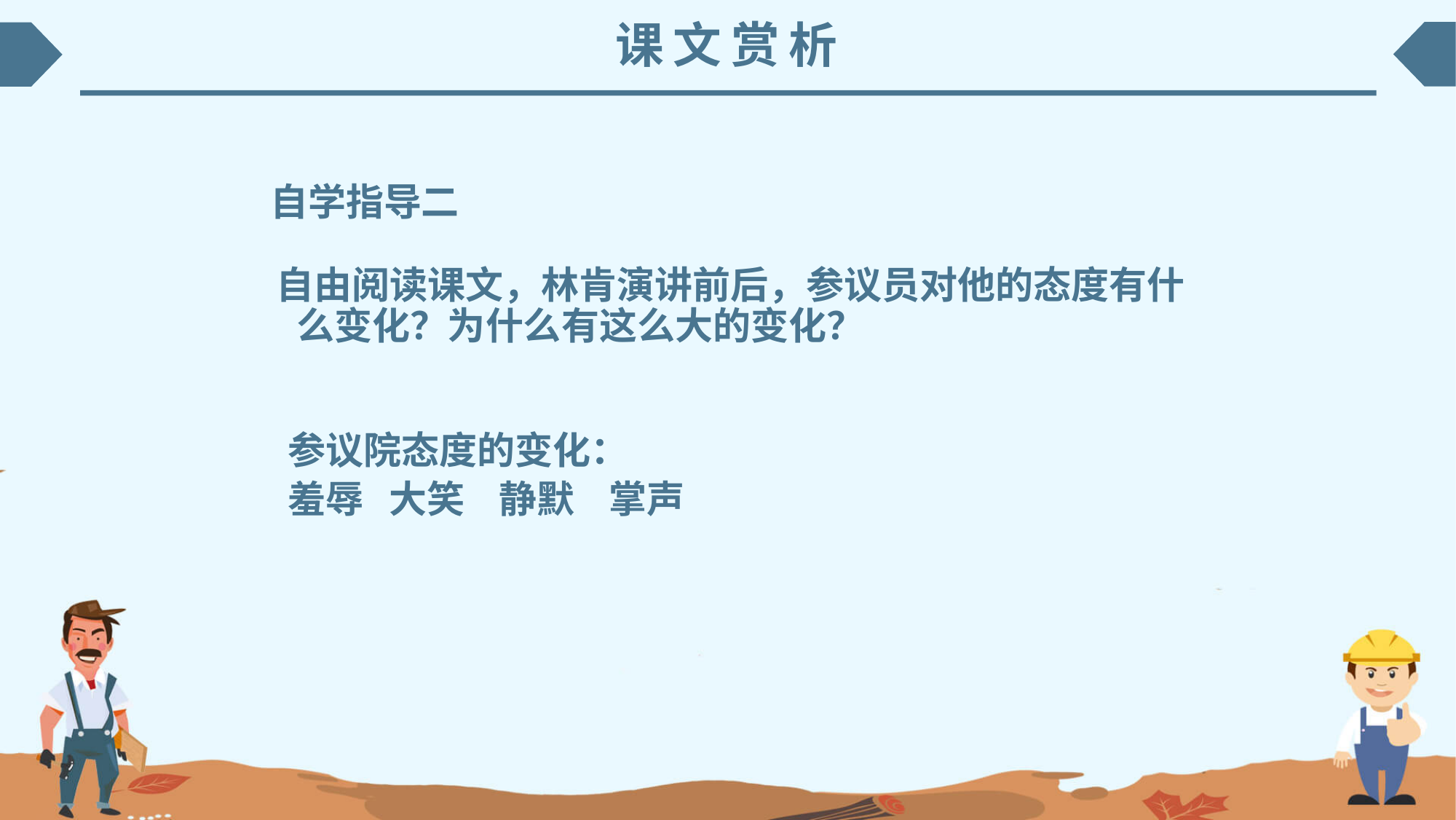

课文赏析

自学指导二
   自由阅读课文，林肯演讲前后，参议员对他的态度有什么变化？为什么有这么大的变化？

参议院态度的变化：
羞辱   大笑    静默    掌声